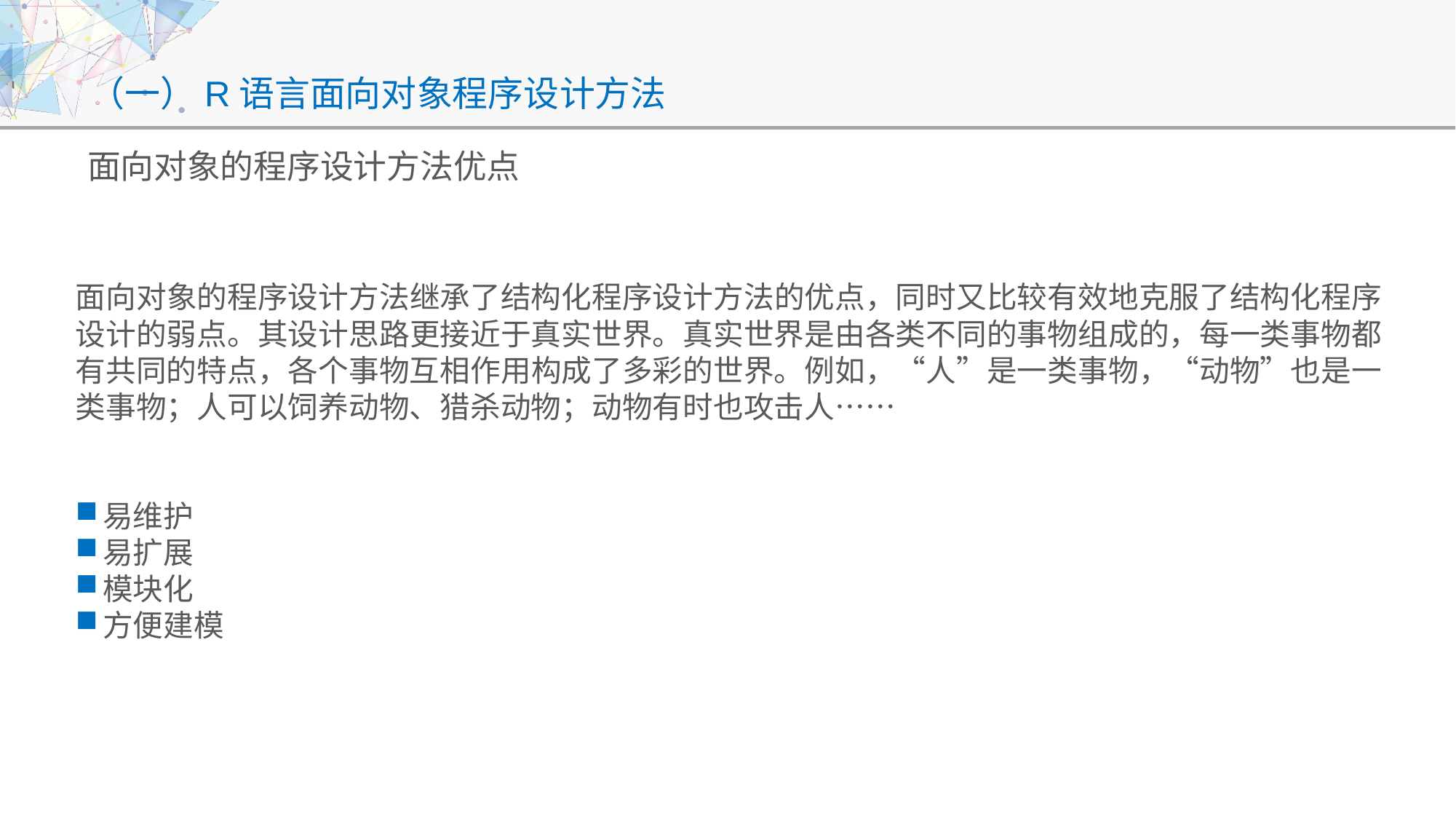

# （一）R语言面向对象程序设计方法
面向对象的程序设计方法优点

面向对象的程序设计方法继承了结构化程序设计方法的优点，同时又比较有效地克服了结构化程序设计的弱点。其设计思路更接近于真实世界。真实世界是由各类不同的事物组成的，每一类事物都有共同的特点，各个事物互相作用构成了多彩的世界。例如，“人”是一类事物，“动物”也是一类事物；人可以饲养动物、猎杀动物；动物有时也攻击人……

易维护
易扩展
模块化
方便建模